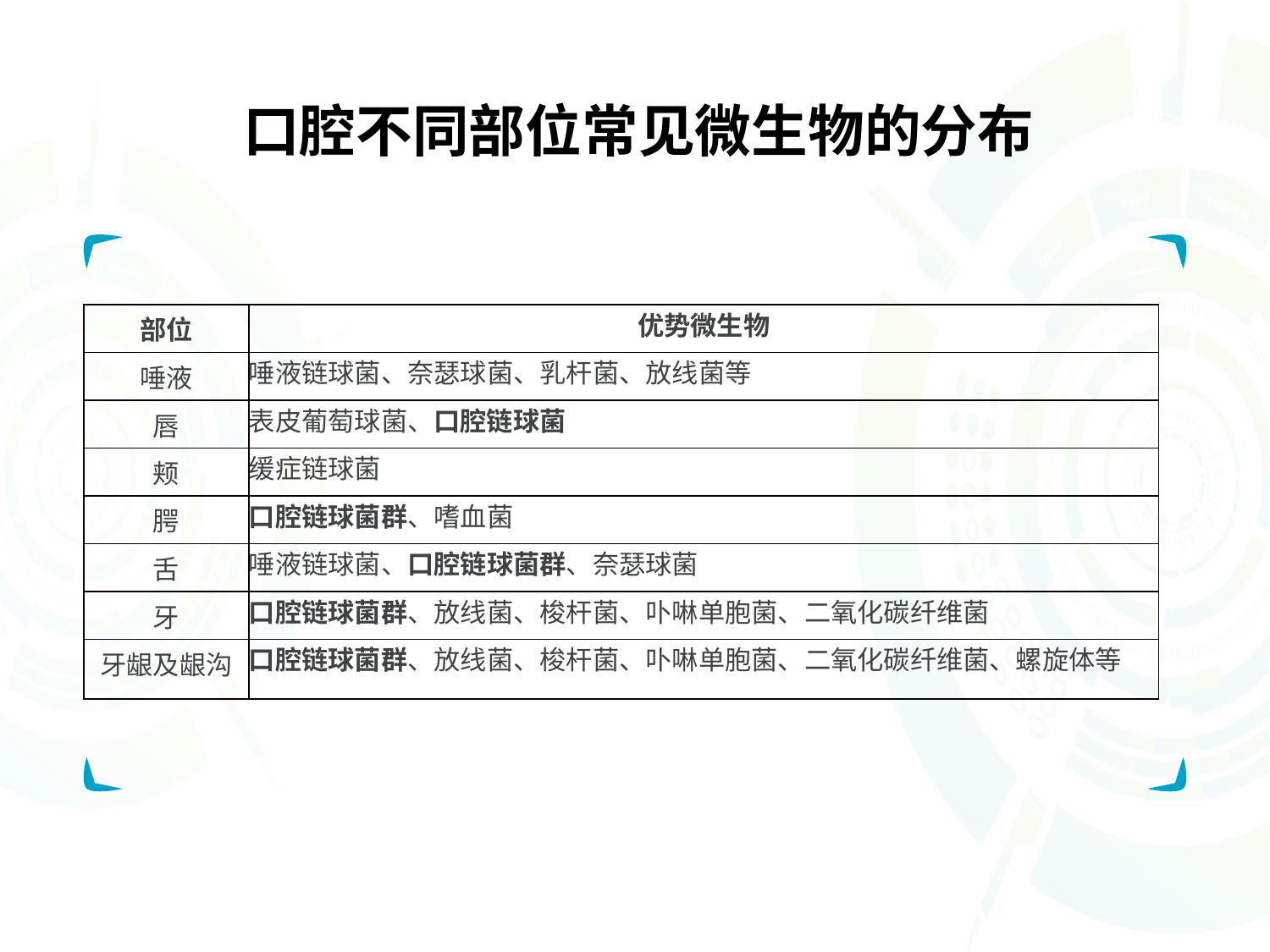

# 口腔不同部位常见微生物的分布

| 部位 | 优势微生物 |
| --- | --- |
| 唾液 | 唾液链球菌、奈瑟球菌、乳杆菌、放线菌等 |
| 唇 | 表皮葡萄球菌、口腔链球菌 |
| 颊 | 缓症链球菌 |
| 腭 | 口腔链球菌群、嗜血菌 |
| 舌 | 唾液链球菌、口腔链球菌群、奈瑟球菌 |
| 牙 | 口腔链球菌群、放线菌、梭杆菌、卟啉单胞菌、二氧化碳纤维菌 |
| 牙龈及龈沟 | 口腔链球菌群、放线菌、梭杆菌、卟啉单胞菌、二氧化碳纤维菌、螺旋体等 |